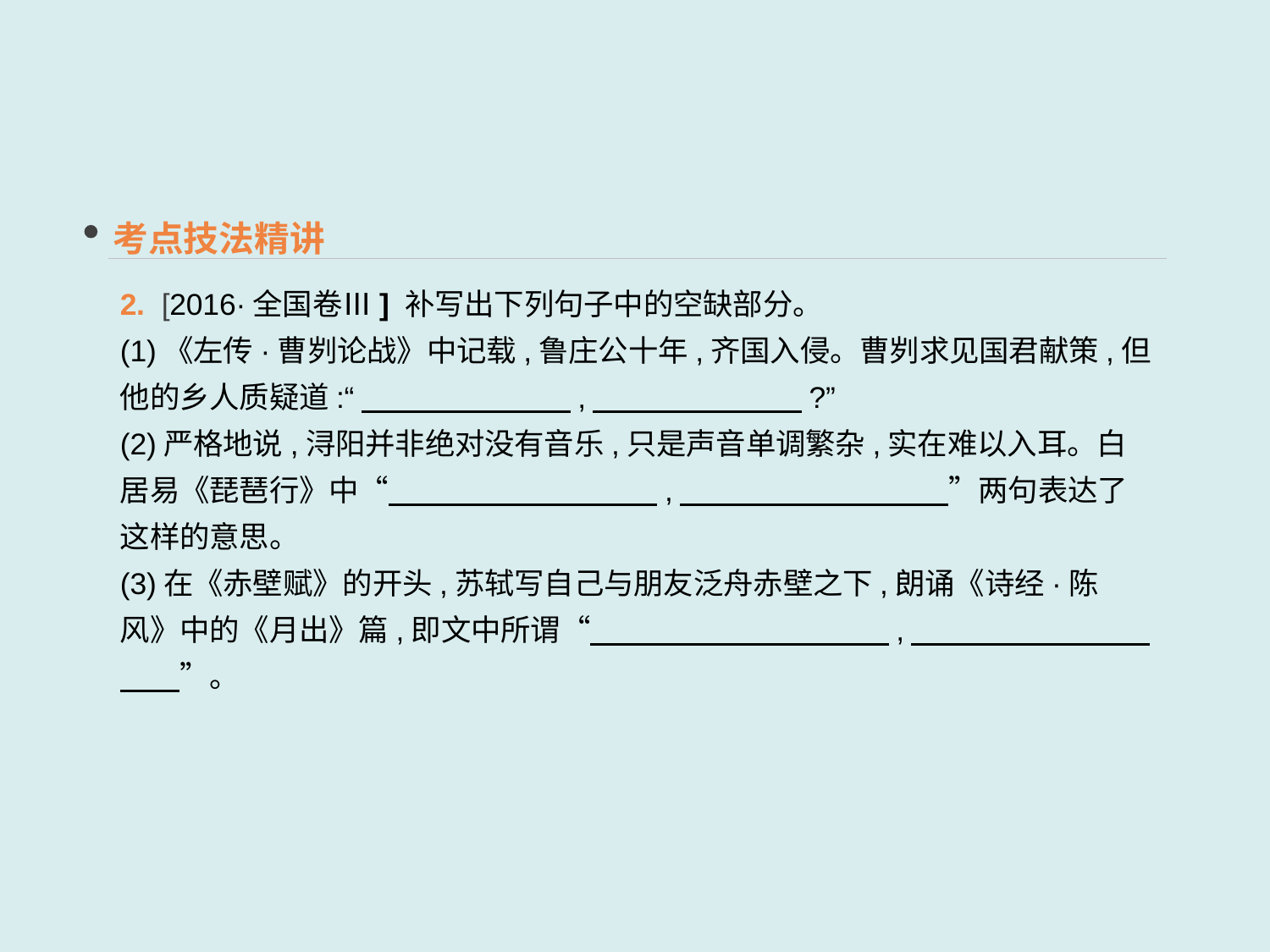

考点技法精讲

2.  [2016·全国卷Ⅲ] 补写出下列句子中的空缺部分。
(1)《左传·曹刿论战》中记载,鲁庄公十年,齐国入侵。曹刿求见国君献策,但他的乡人质疑道:“　　　　　　　,　　　　　　　?”
(2)严格地说,浔阳并非绝对没有音乐,只是声音单调繁杂,实在难以入耳。白居易《琵琶行》中“　　　　　　　　　,　　　　　　　　　”两句表达了这样的意思。
(3)在《赤壁赋》的开头,苏轼写自己与朋友泛舟赤壁之下,朗诵《诗经·陈风》中的《月出》篇,即文中所谓“　　　　　　　　　　,　　　　　　　　　　”。